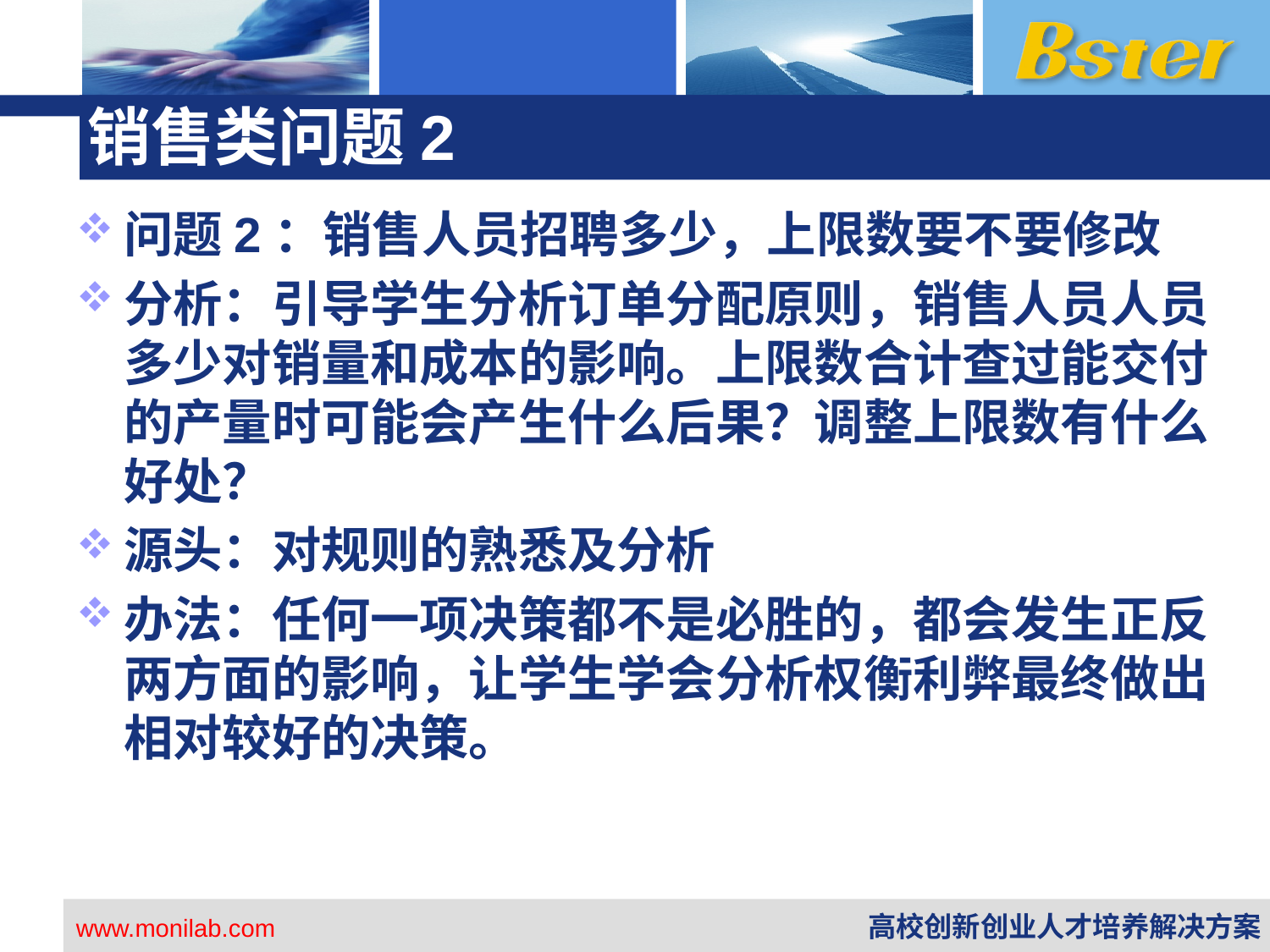

# 销售类问题2
问题2：销售人员招聘多少，上限数要不要修改
分析：引导学生分析订单分配原则，销售人员人员多少对销量和成本的影响。上限数合计查过能交付的产量时可能会产生什么后果？调整上限数有什么好处？
源头：对规则的熟悉及分析
办法：任何一项决策都不是必胜的，都会发生正反两方面的影响，让学生学会分析权衡利弊最终做出相对较好的决策。